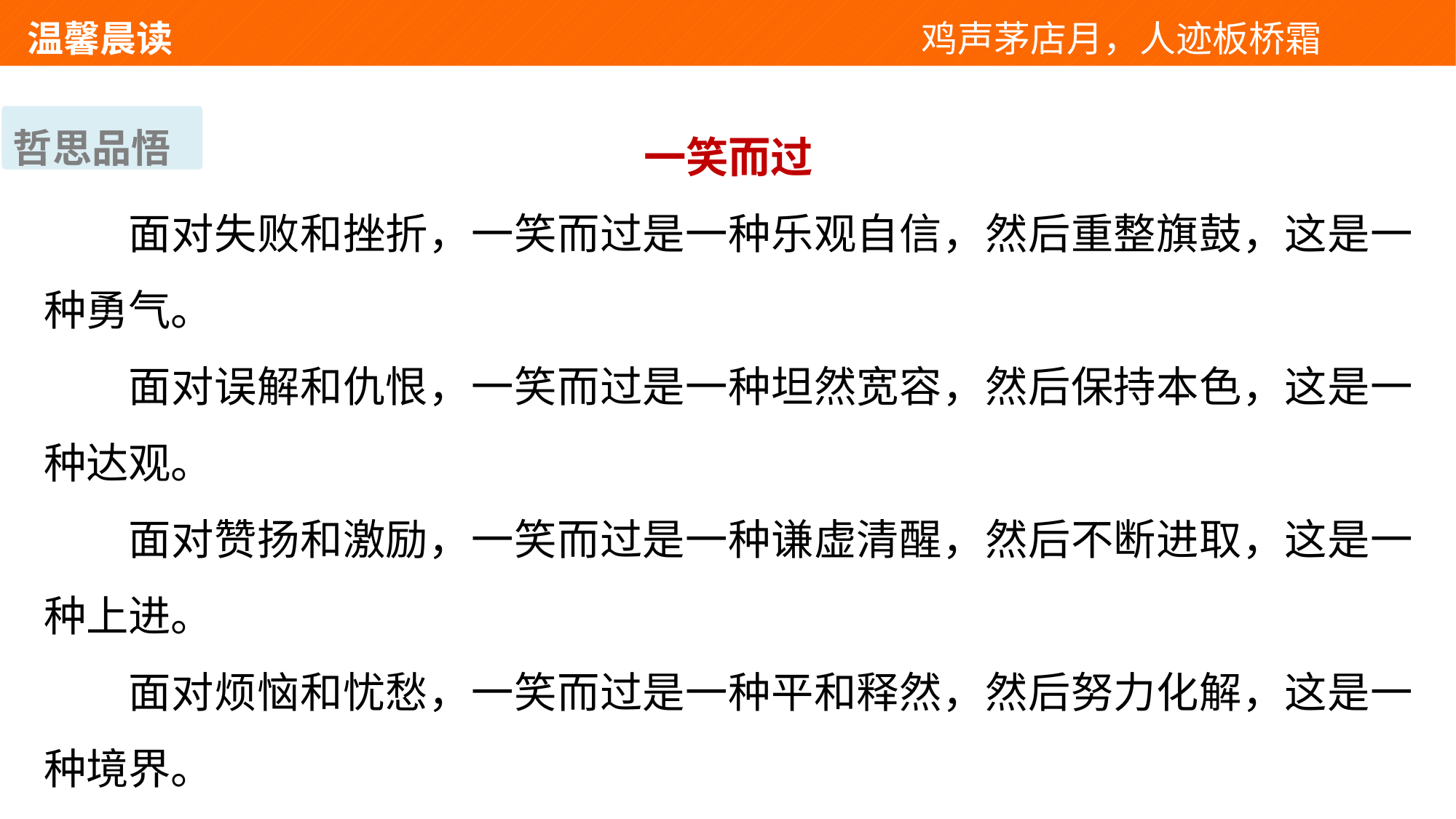

温馨晨读                                     　 　　　　　　　　　　　鸡声茅店月，人迹板桥霜
一笑而过
面对失败和挫折，一笑而过是一种乐观自信，然后重整旗鼓，这是一种勇气。
面对误解和仇恨，一笑而过是一种坦然宽容，然后保持本色，这是一种达观。
面对赞扬和激励，一笑而过是一种谦虚清醒，然后不断进取，这是一种上进。
面对烦恼和忧愁，一笑而过是一种平和释然，然后努力化解，这是一种境界。
哲思品悟